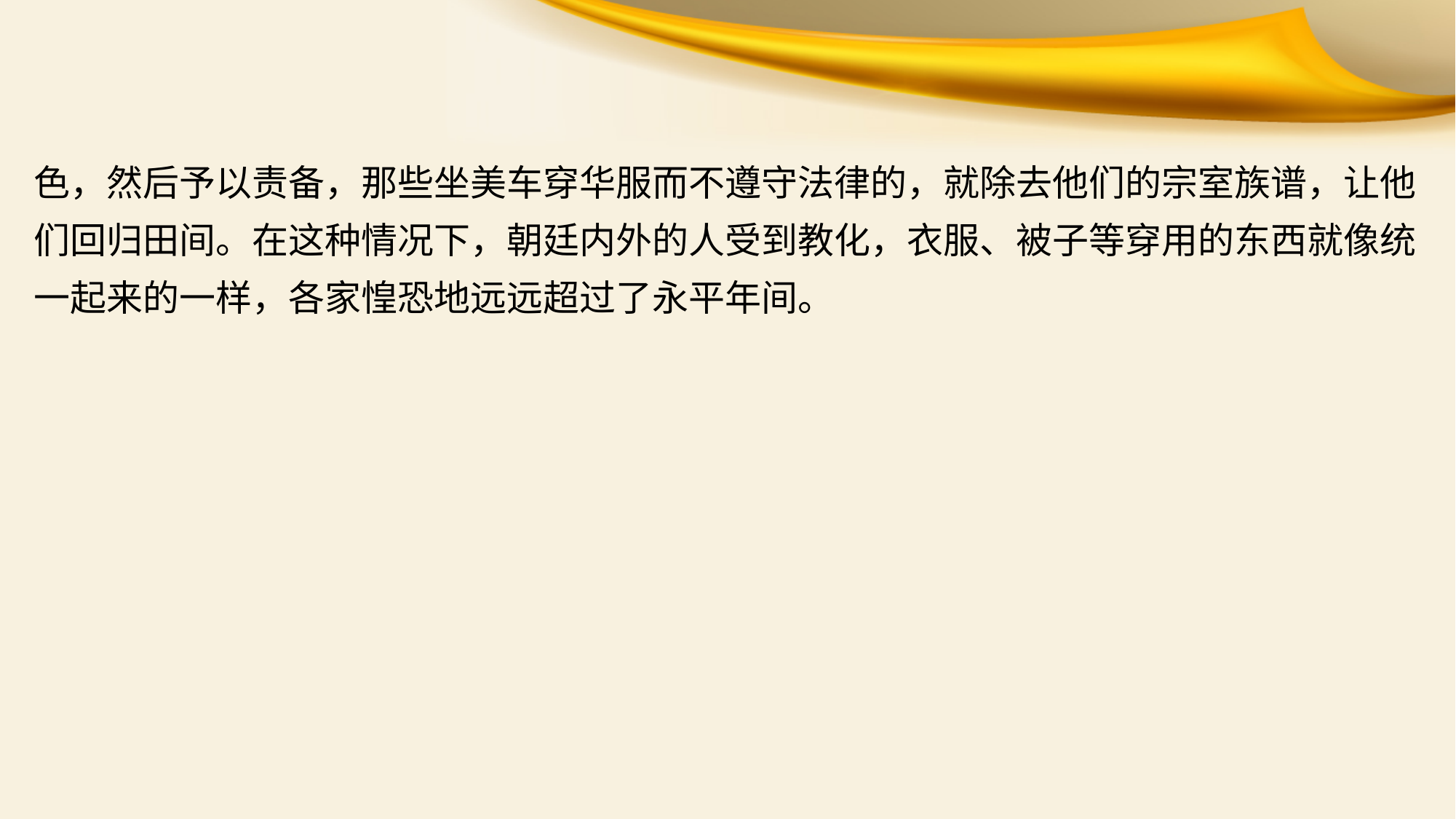

色，然后予以责备，那些坐美车穿华服而不遵守法律的，就除去他们的宗室族谱，让他们回归田间。在这种情况下，朝廷内外的人受到教化，衣服、被子等穿用的东西就像统一起来的一样，各家惶恐地远远超过了永平年间。